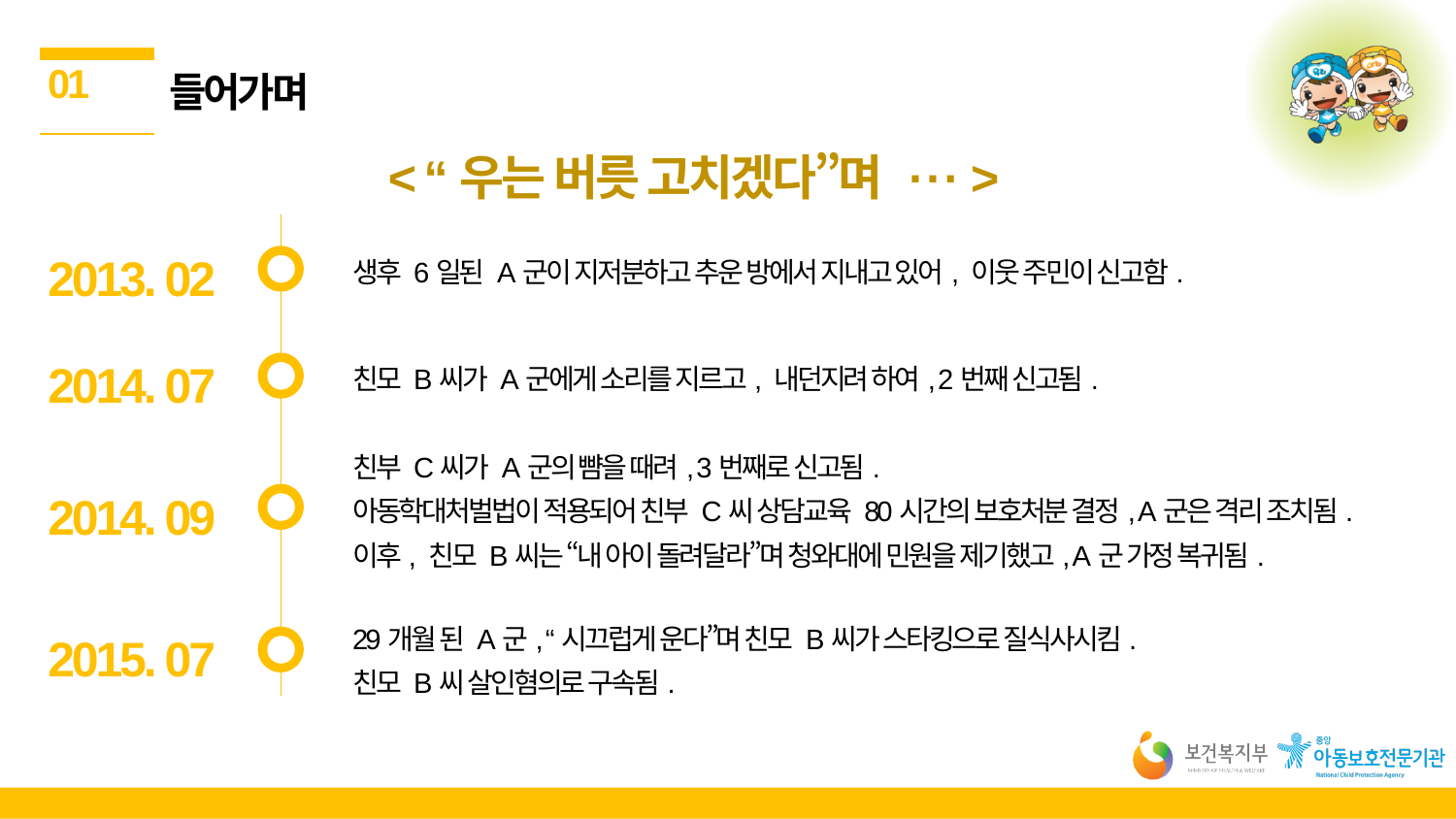

01
들어가며
< “우는 버릇 고치겠다”며 · · · >
2013. 02
생후 6일된 A군이 지저분하고 추운 방에서 지내고 있어, 이웃 주민이 신고함.

2014. 07
친모 B씨가 A군에게 소리를 지르고, 내던지려 하여, 2번째 신고됨.

친부 C씨가 A군의 뺨을 때려, 3번째로 신고됨.
아동학대처벌법이 적용되어 친부 C씨 상담교육 80시간의 보호처분 결정, A군은 격리 조치됨.
이후, 친모 B씨는 “내 아이 돌려달라”며 청와대에 민원을 제기했고, A군 가정 복귀됨.
2014. 09

2015. 07
29개월 된 A군, “시끄럽게 운다”며 친모 B씨가 스타킹으로 질식사시킴.
친모 B씨 살인혐의로 구속됨.